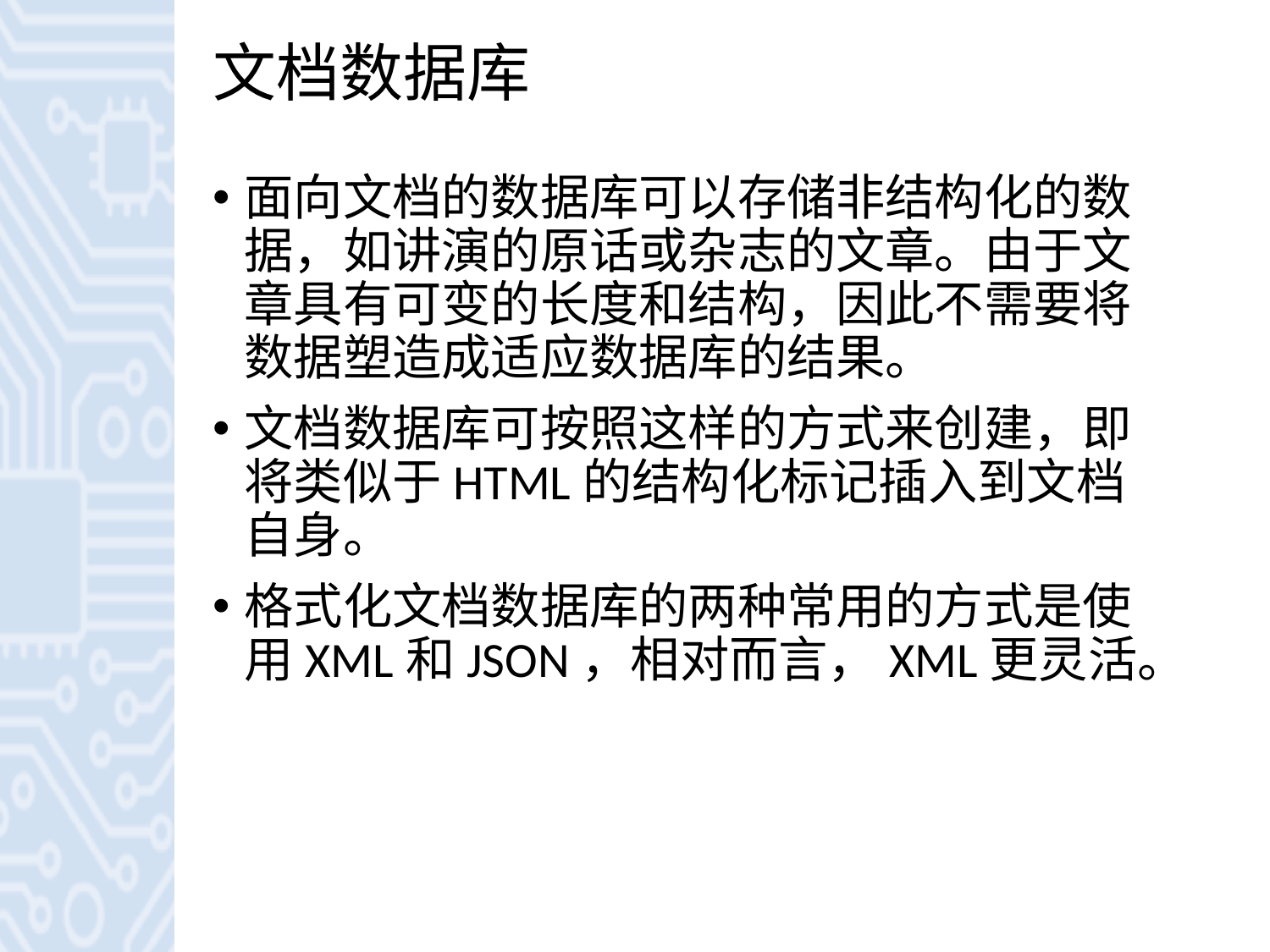

# 文档数据库
面向文档的数据库可以存储非结构化的数据，如讲演的原话或杂志的文章。由于文章具有可变的长度和结构，因此不需要将数据塑造成适应数据库的结果。
文档数据库可按照这样的方式来创建，即将类似于HTML的结构化标记插入到文档自身。
格式化文档数据库的两种常用的方式是使用XML和JSON，相对而言，XML更灵活。